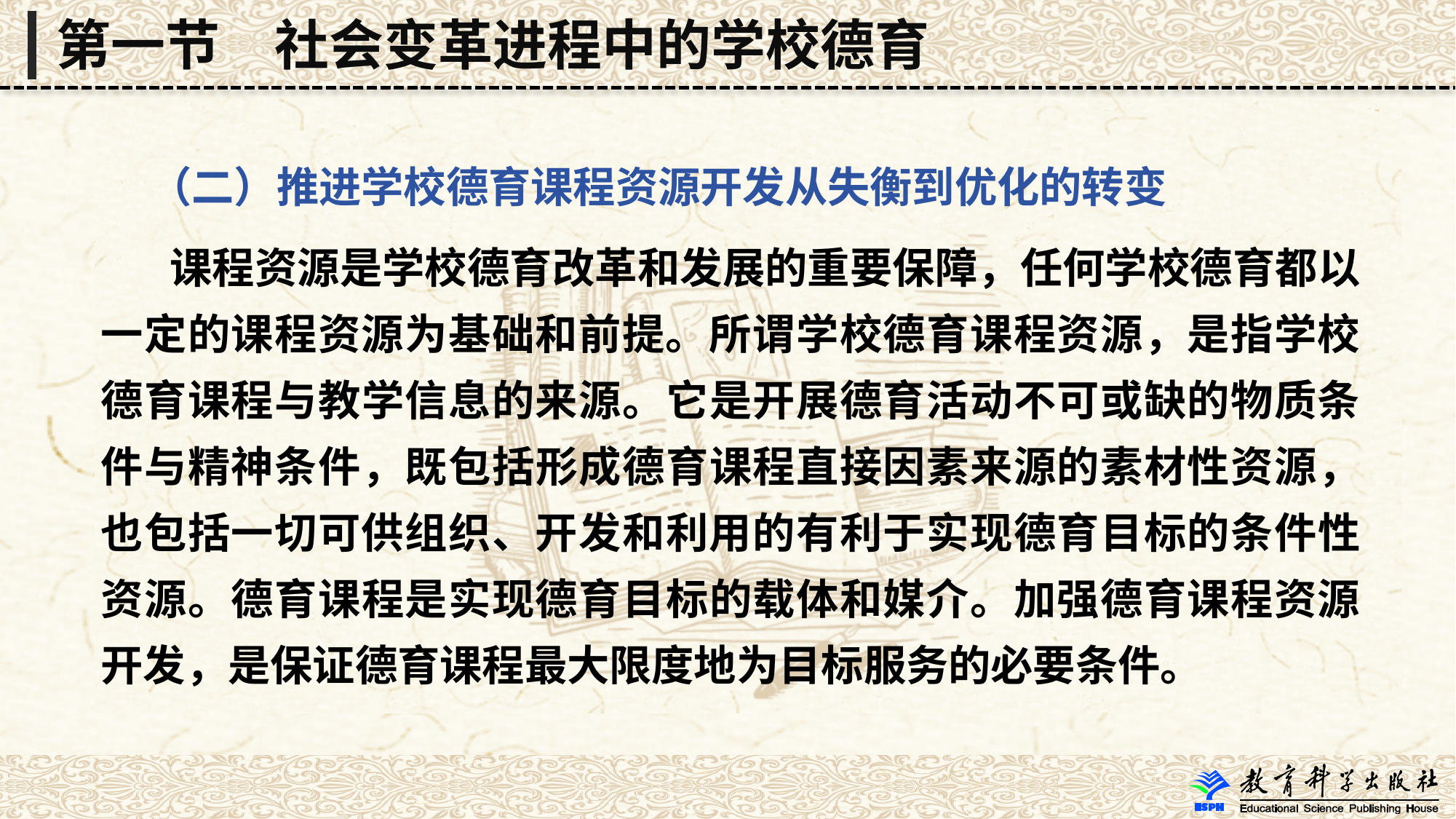

第一节　社会变革进程中的学校德育
    （二）推进学校德育课程资源开发从失衡到优化的转变

      课程资源是学校德育改革和发展的重要保障，任何学校德育都以一定的课程资源为基础和前提。所谓学校德育课程资源，是指学校德育课程与教学信息的来源。它是开展德育活动不可或缺的物质条件与精神条件，既包括形成德育课程直接因素来源的素材性资源，也包括一切可供组织、开发和利用的有利于实现德育目标的条件性资源。德育课程是实现德育目标的载体和媒介。加强德育课程资源开发，是保证德育课程最大限度地为目标服务的必要条件。